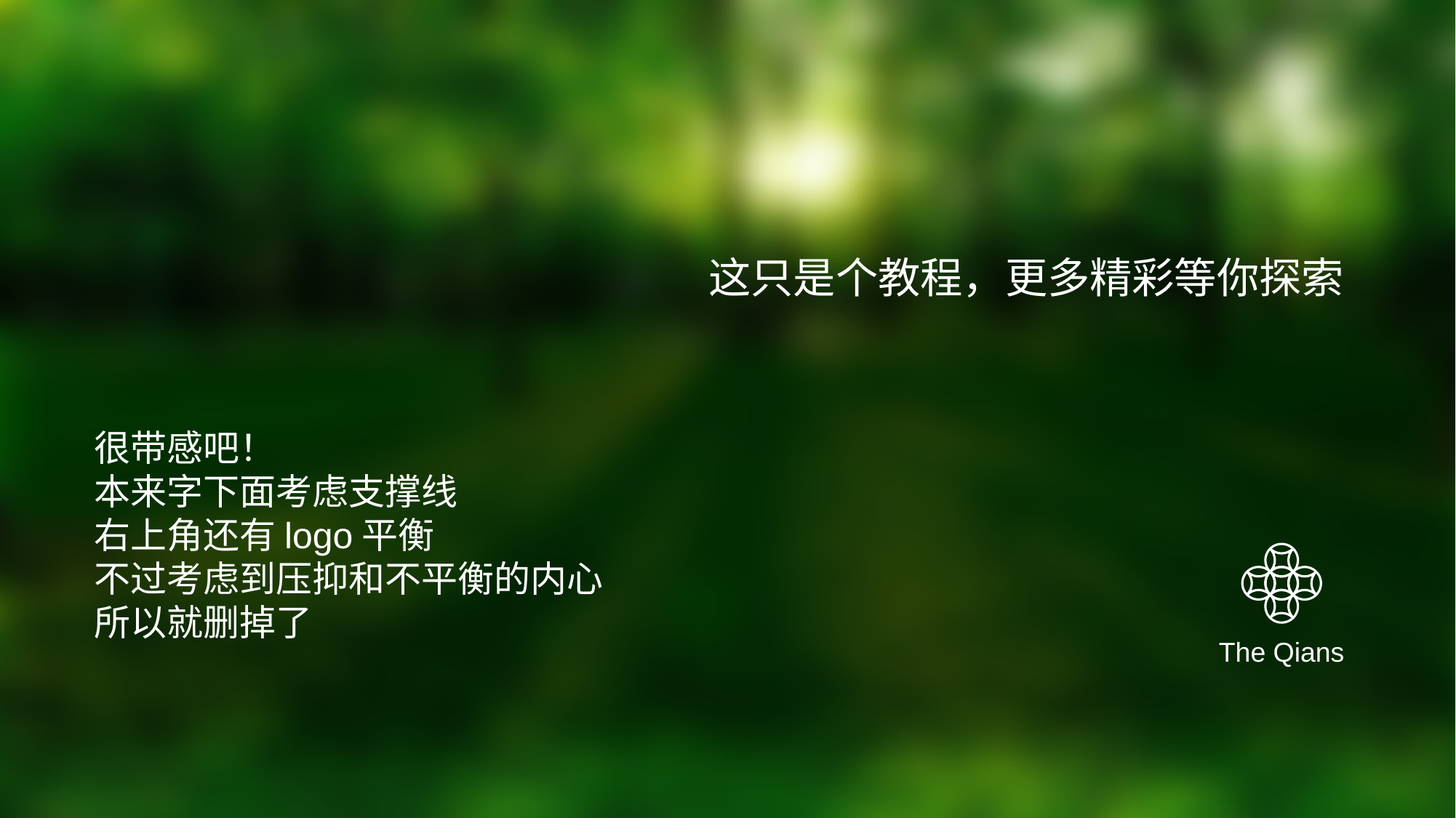

这只是个教程，更多精彩等你探索
很带感吧！
本来字下面考虑支撑线
右上角还有logo平衡
不过考虑到压抑和不平衡的内心
所以就删掉了

The Qians